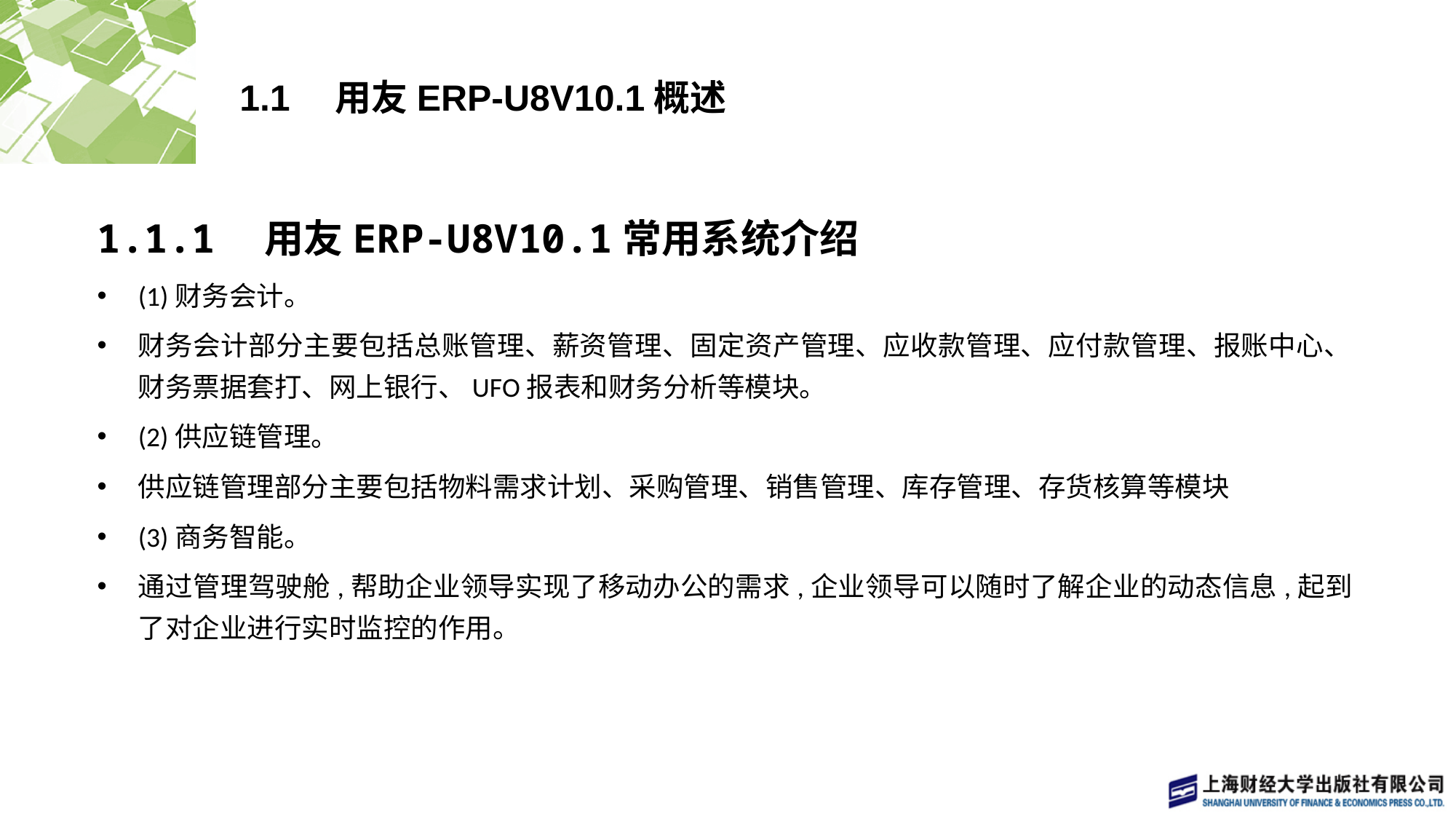

# 1.1　用友ERP-U8V10.1概述
1.1.1　用友ERP-U8V10.1常用系统介绍
(1)财务会计。
财务会计部分主要包括总账管理、薪资管理、固定资产管理、应收款管理、应付款管理、报账中心、财务票据套打、网上银行、UFO报表和财务分析等模块。
(2)供应链管理。
供应链管理部分主要包括物料需求计划、采购管理、销售管理、库存管理、存货核算等模块
(3)商务智能。
通过管理驾驶舱,帮助企业领导实现了移动办公的需求,企业领导可以随时了解企业的动态信息,起到了对企业进行实时监控的作用。